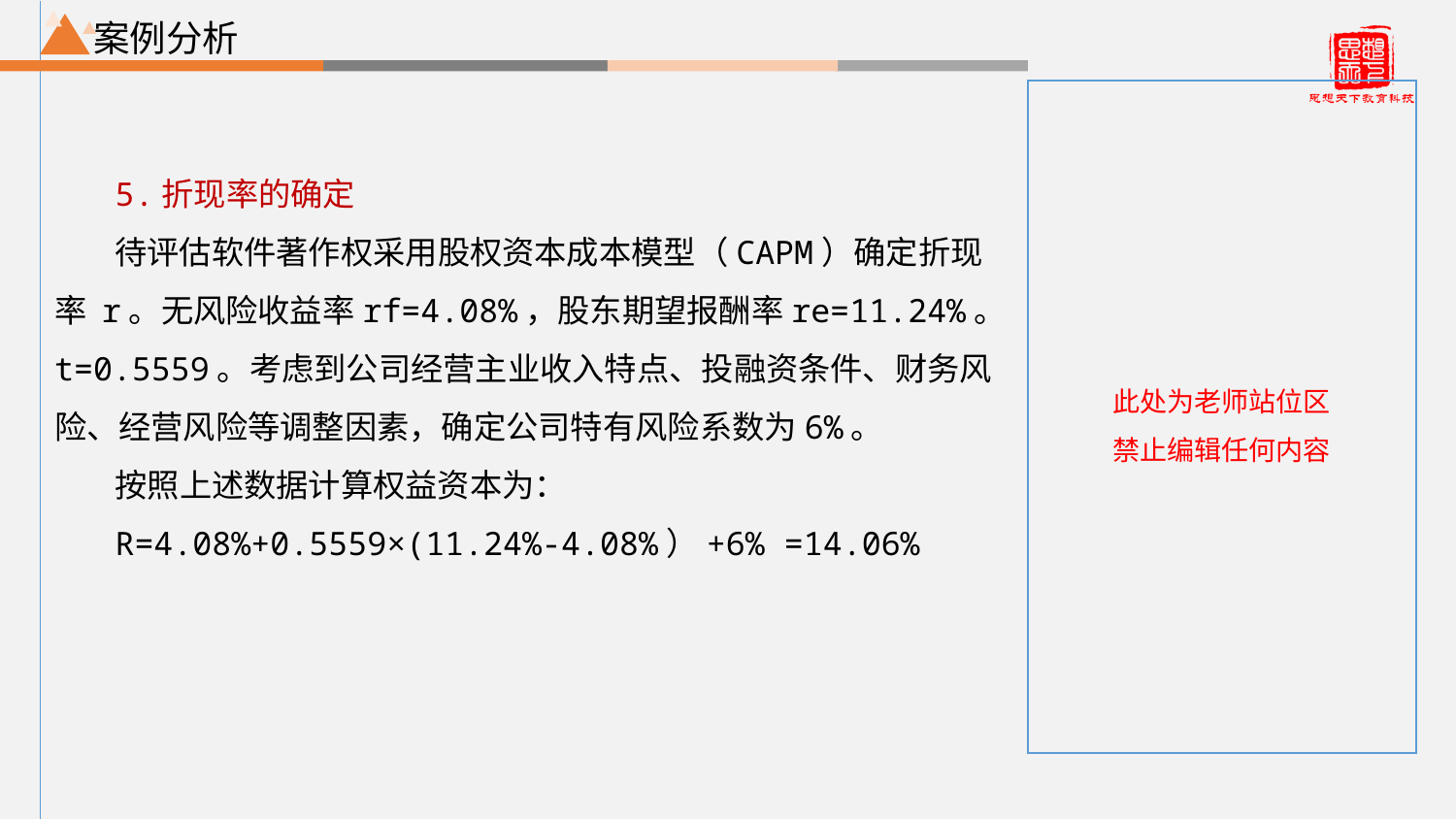

案例分析
5.折现率的确定
待评估软件著作权采用股权资本成本模型（CAPM）确定折现率 r。无风险收益率rf=4.08%，股东期望报酬率re=11.24%。t=0.5559。考虑到公司经营主业收入特点、投融资条件、财务风险、经营风险等调整因素，确定公司特有风险系数为6%。
按照上述数据计算权益资本为：
R=4.08%+0.5559×(11.24%‐4.08%）+6% =14.06%

97